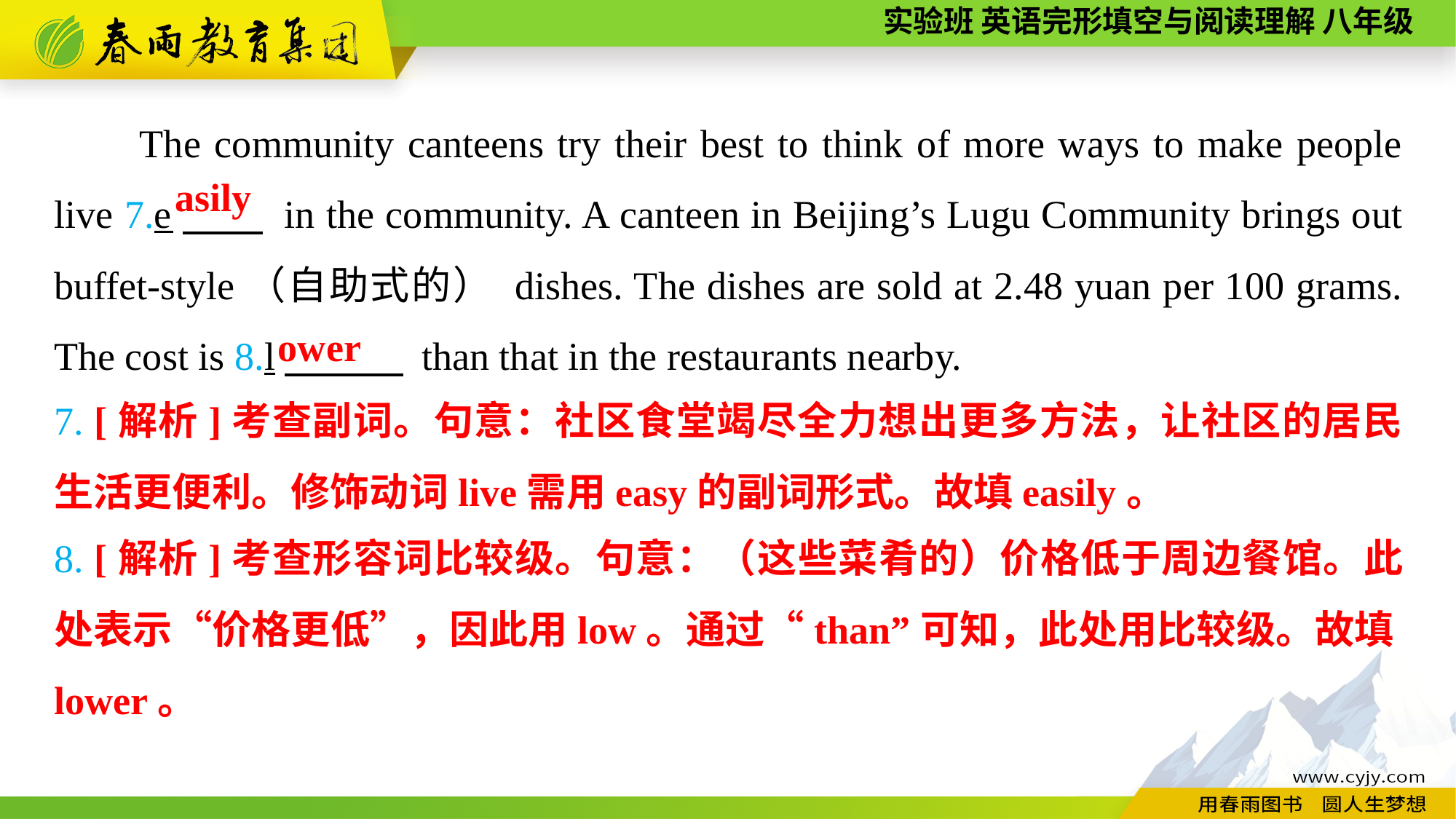

The community canteens try their best to think of more ways to make people live 7.e　　 in the community. A canteen in Beijing’s Lugu Community brings out buffet-style（自助式的） dishes. The dishes are sold at 2.48 yuan per 100 grams. The cost is 8.l　　　 than that in the restaurants nearby.
asily
ower
7. [解析]考查副词。句意：社区食堂竭尽全力想出更多方法，让社区的居民生活更便利。修饰动词live需用easy的副词形式。故填easily。
8. [解析]考查形容词比较级。句意：（这些菜肴的）价格低于周边餐馆。此处表示“价格更低”，因此用low。通过“than”可知，此处用比较级。故填lower。